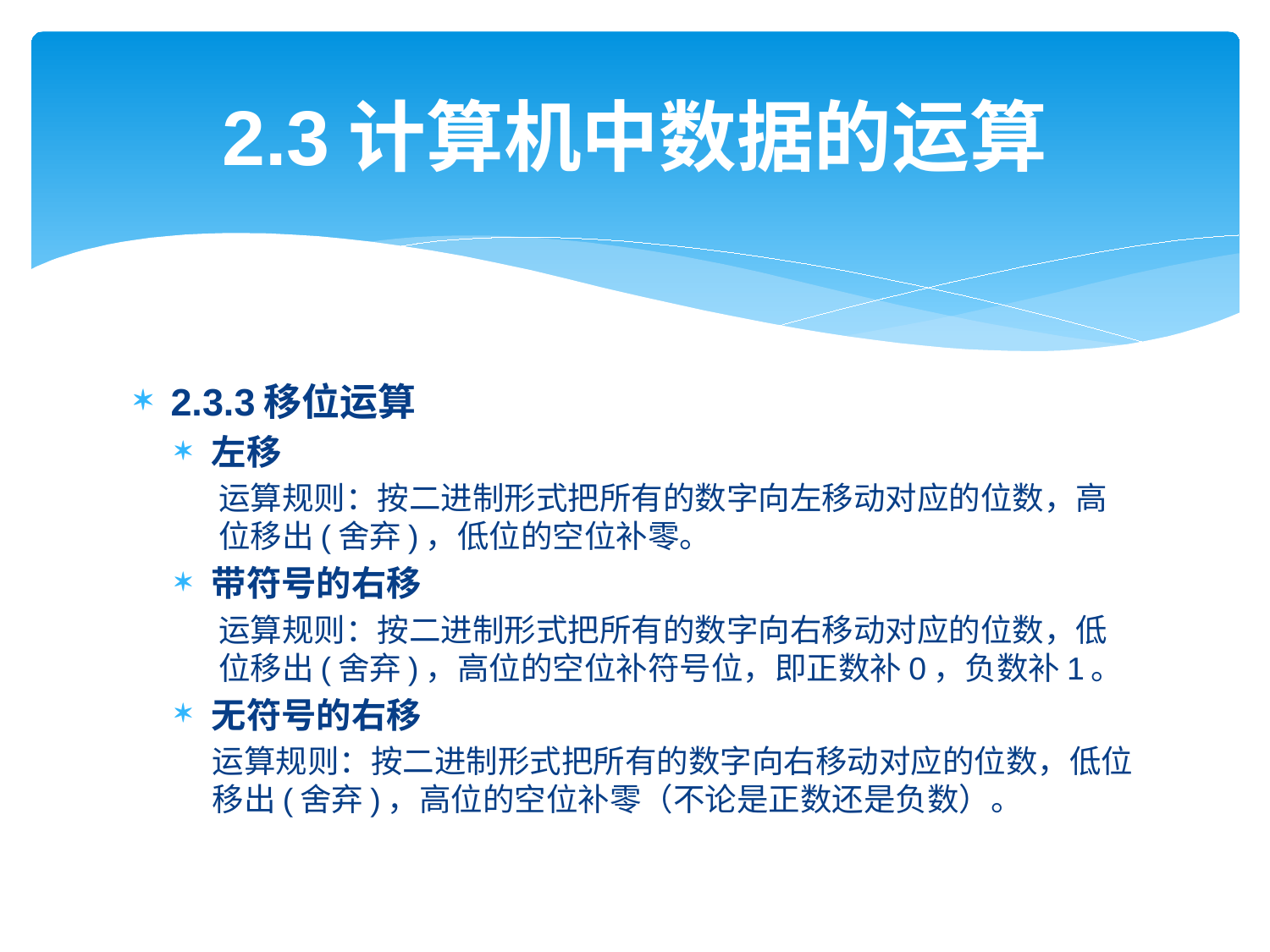

# 2.3计算机中数据的运算
2.3.3移位运算
左移
运算规则：按二进制形式把所有的数字向左移动对应的位数，高位移出(舍弃)，低位的空位补零。
带符号的右移
运算规则：按二进制形式把所有的数字向右移动对应的位数，低位移出(舍弃)，高位的空位补符号位，即正数补0，负数补1。
无符号的右移
运算规则：按二进制形式把所有的数字向右移动对应的位数，低位移出(舍弃)，高位的空位补零（不论是正数还是负数）。